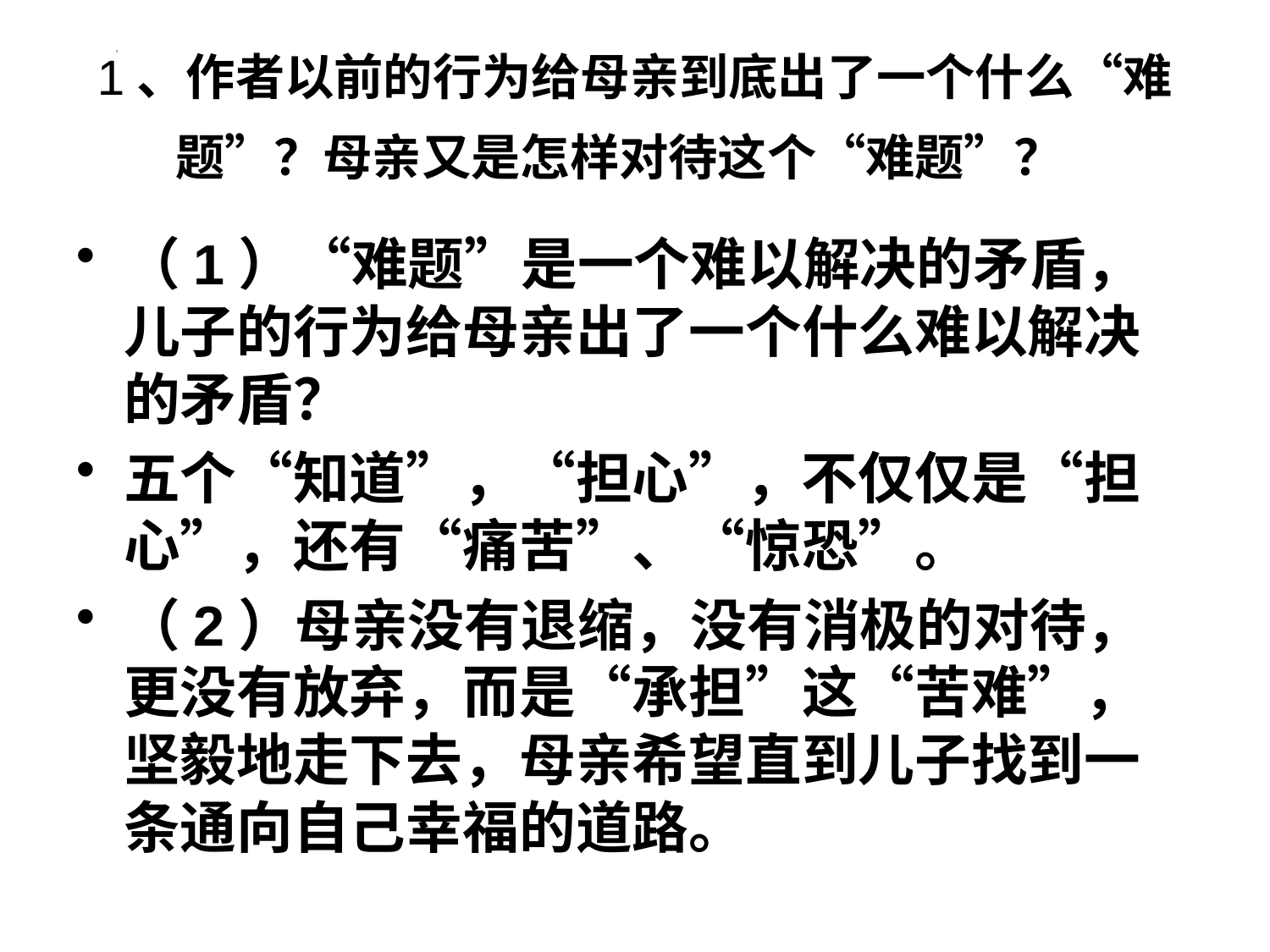

# 1、作者以前的行为给母亲到底出了一个什么“难题”？母亲又是怎样对待这个“难题”？
（1）“难题”是一个难以解决的矛盾，儿子的行为给母亲出了一个什么难以解决的矛盾？
五个“知道”，“担心”，不仅仅是“担心”，还有“痛苦”、“惊恐”。
（2）母亲没有退缩，没有消极的对待，更没有放弃，而是“承担”这“苦难”，坚毅地走下去，母亲希望直到儿子找到一条通向自己幸福的道路。